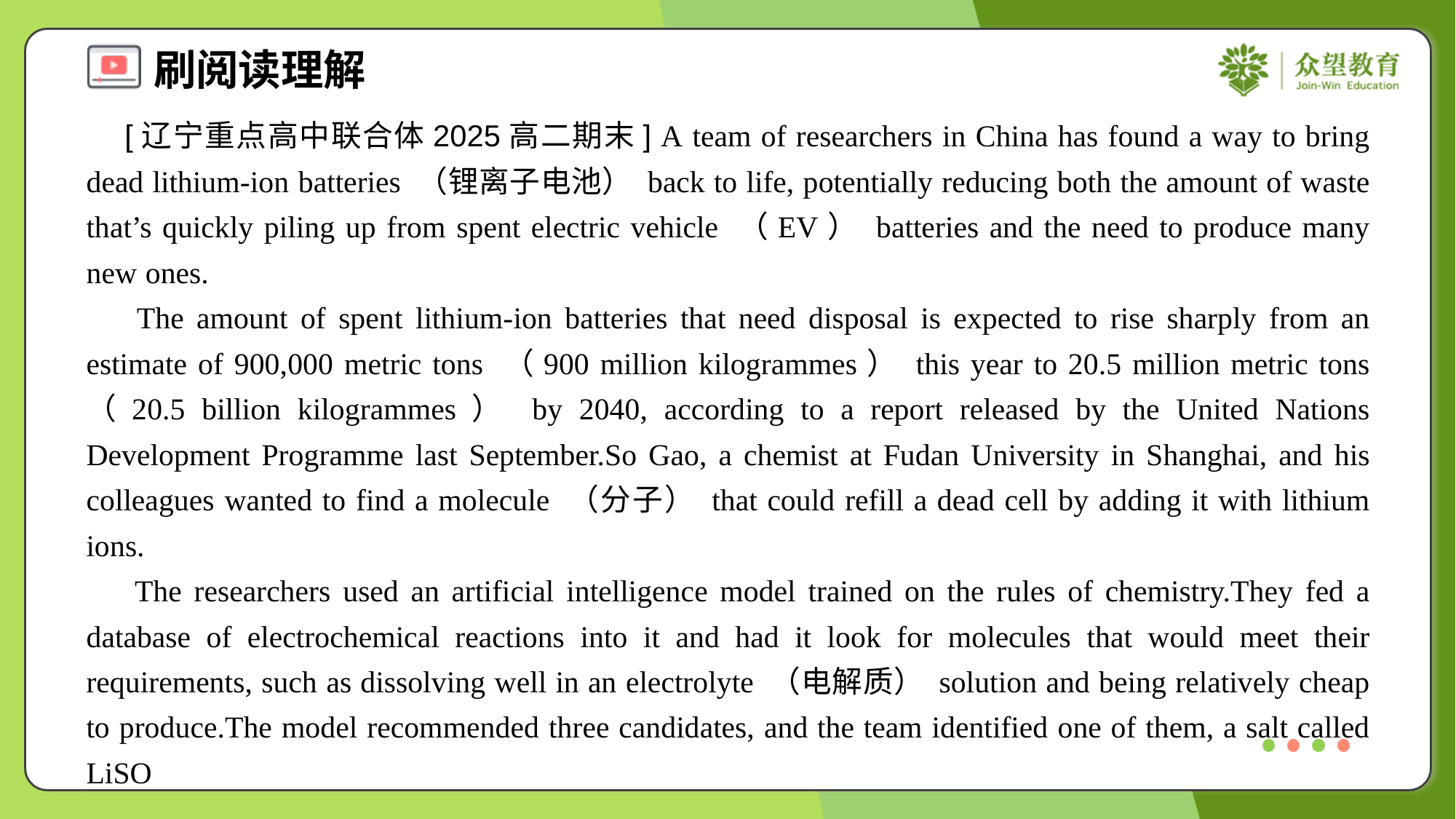

[辽宁重点高中联合体2025高二期末] A team of researchers in China has found a way to bring dead lithium-ion batteries （锂离子电池） back to life, potentially reducing both the amount of waste that’s quickly piling up from spent electric vehicle （EV） batteries and the need to produce many new ones.
    The amount of spent lithium-ion batteries that need disposal is expected to rise sharply from an estimate of 900,000 metric tons （900 million kilogrammes） this year to 20.5 million metric tons （20.5 billion kilogrammes） by 2040, according to a report released by the United Nations Development Programme last September.So Gao, a chemist at Fudan University in Shanghai, and his colleagues wanted to find a molecule （分子） that could refill a dead cell by adding it with lithium ions.
    The researchers used an artificial intelligence model trained on the rules of chemistry.They fed a database of electrochemical reactions into it and had it look for molecules that would meet their requirements, such as dissolving well in an electrolyte （电解质） solution and being relatively cheap to produce.The model recommended three candidates, and the team identified one of them, a salt called LiSO<m> 2</m>CF<m> 3</m> （三氟甲基亚磺酸锂）, as ideal.